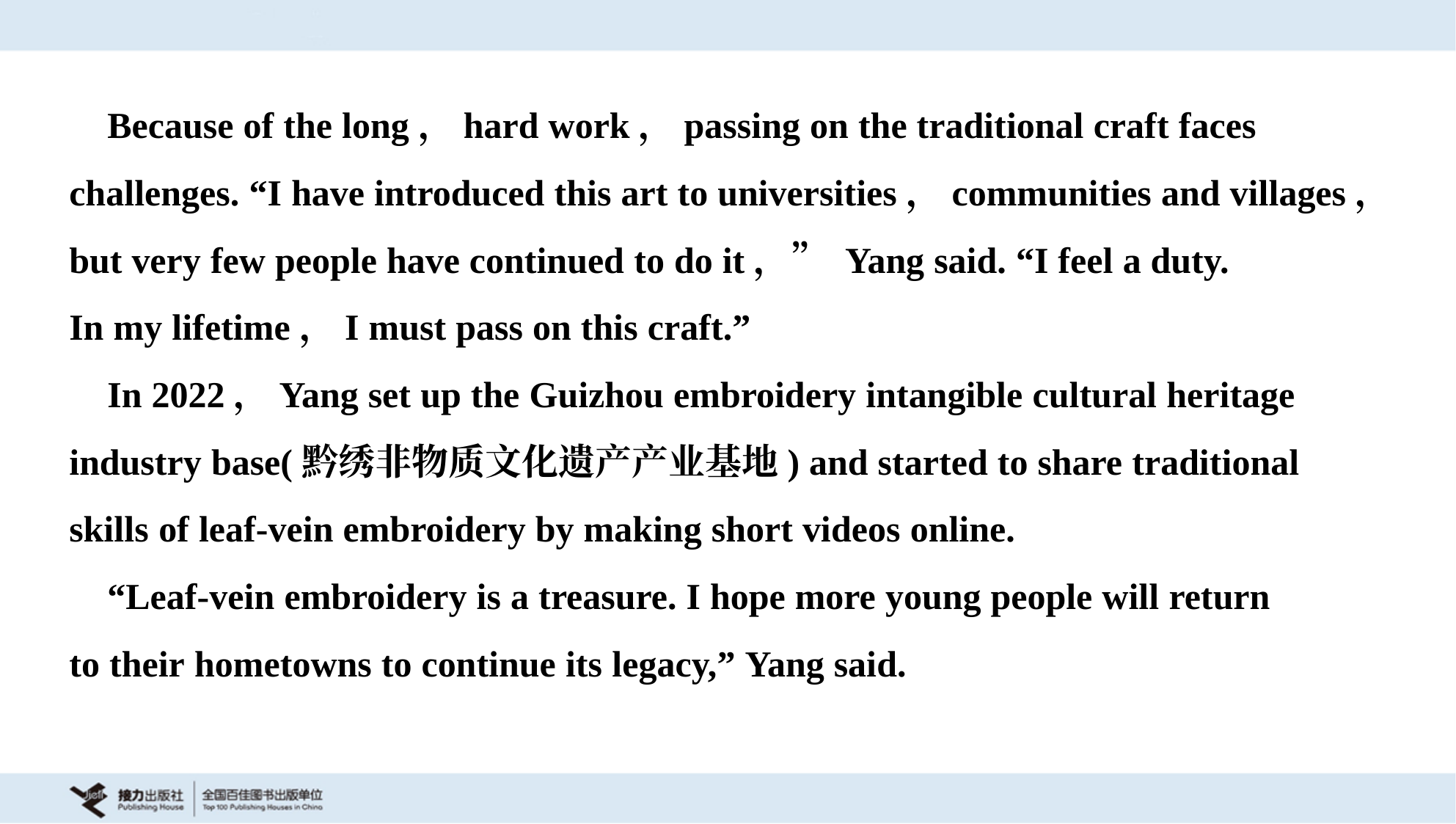

Because of the long，hard work，passing on the traditional craft faces
challenges. “I have introduced this art to universities，communities and villages，
but very few people have continued to do it，” Yang said. “I feel a duty.
In my lifetime，I must pass on this craft.”
    In 2022，Yang set up the Guizhou embroidery intangible cultural heritage
industry base(黔绣非物质文化遗产产业基地) and started to share traditional
skills of leaf-vein embroidery by making short videos online.
    “Leaf-vein embroidery is a treasure. I hope more young people will return
to their hometowns to continue its legacy,” Yang said.